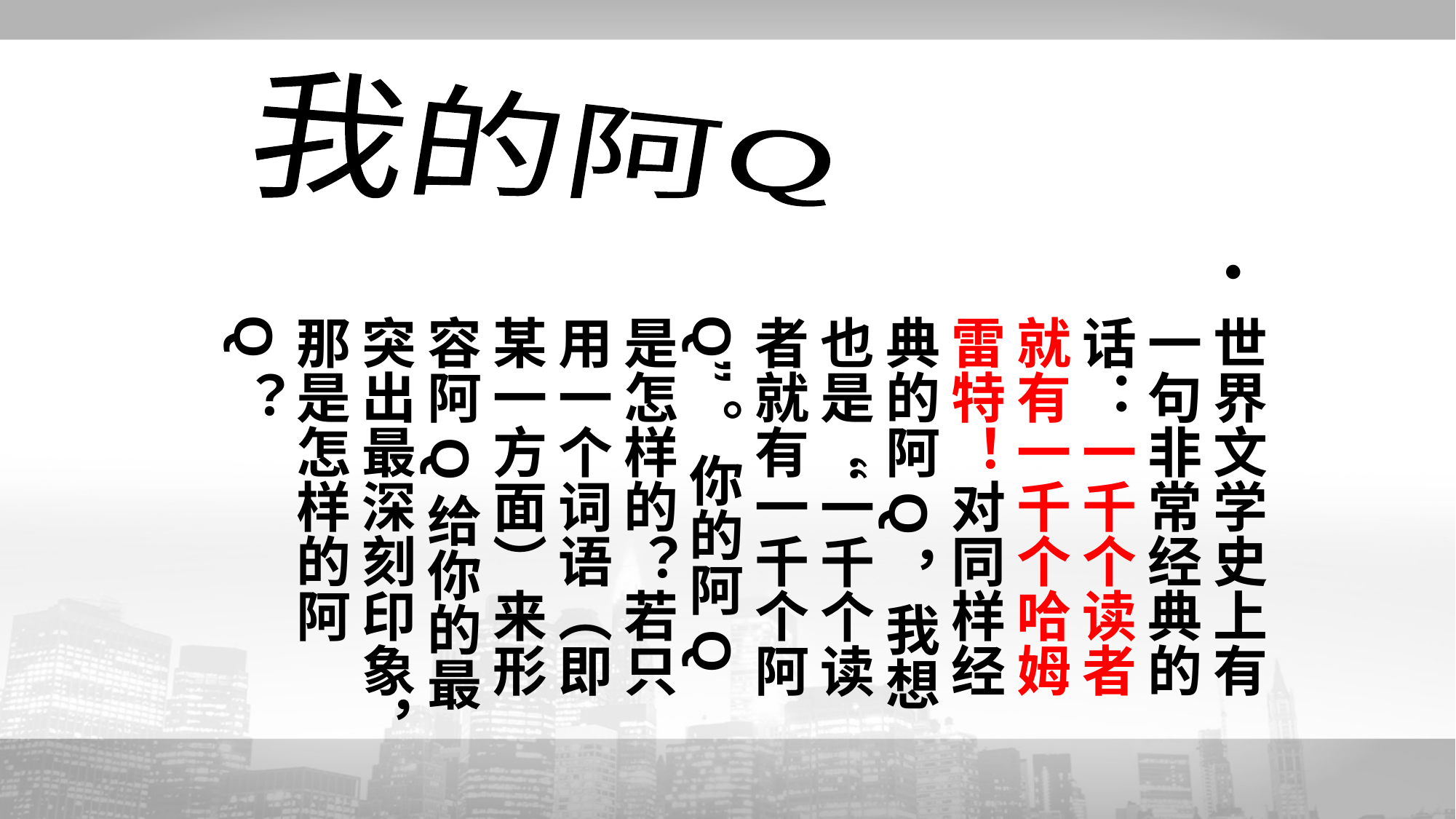

我的阿Q
世界文学史上有一句非常经典的话：一千个读者就有一千个哈姆雷特！对同样经典的阿Q，我想也是“一千个读者就有一千个阿Q”。你的阿Q是怎样的？若只用一个词语（即某一方面）来形容阿Q给你的最突出最深刻印象，那是怎样的阿Q？